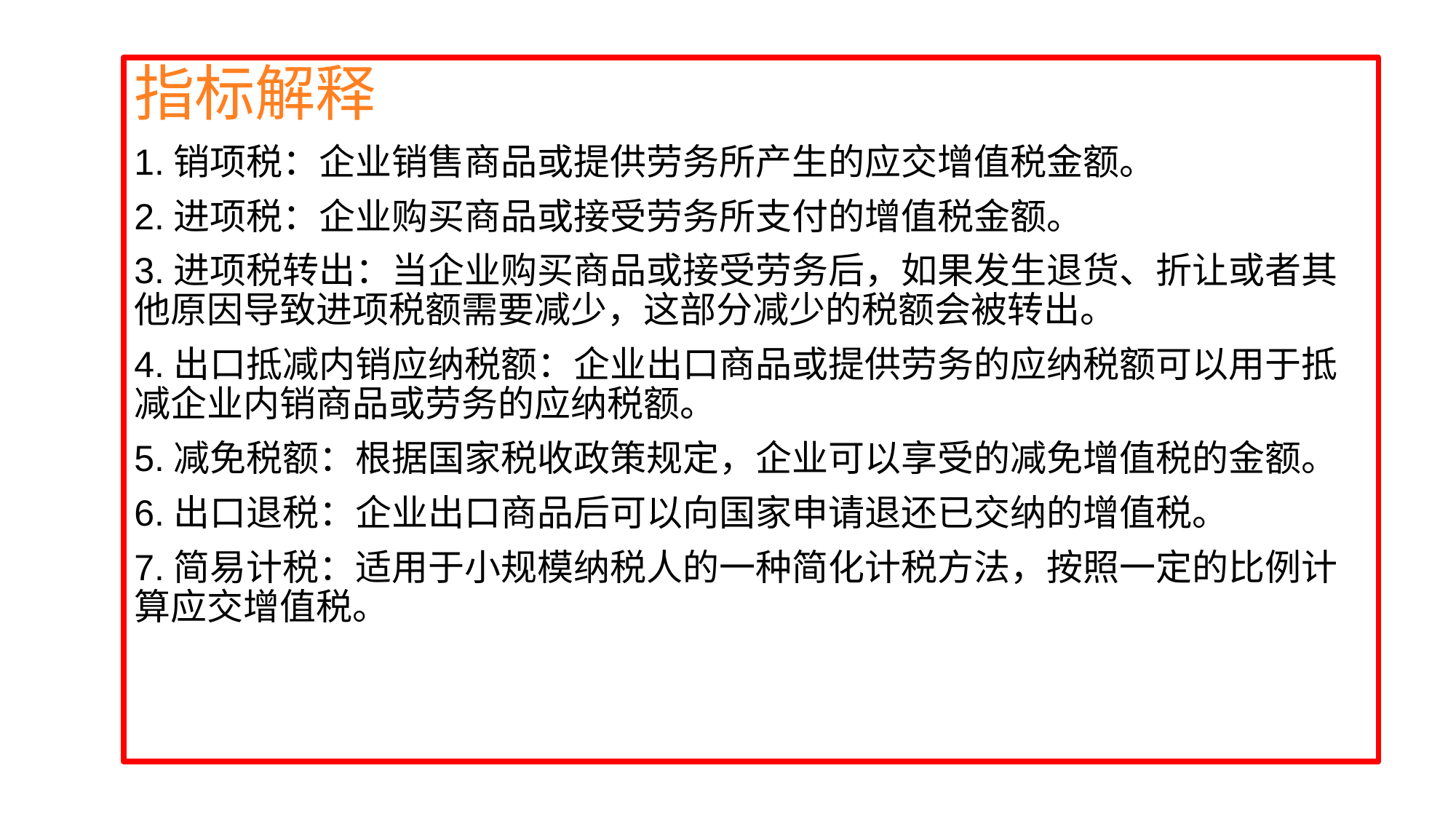

指标解释
1.销项税：企业销售商品或提供劳务所产生的应交增值税金额。
2.进项税：企业购买商品或接受劳务所支付的增值税金额。
3.进项税转出：当企业购买商品或接受劳务后，如果发生退货、折让或者其他原因导致进项税额需要减少，这部分减少的税额会被转出。
4.出口抵减内销应纳税额：企业出口商品或提供劳务的应纳税额可以用于抵减企业内销商品或劳务的应纳税额。
5.减免税额：根据国家税收政策规定，企业可以享受的减免增值税的金额。
6.出口退税：企业出口商品后可以向国家申请退还已交纳的增值税。
7.简易计税：适用于小规模纳税人的一种简化计税方法，按照一定的比例计算应交增值税。